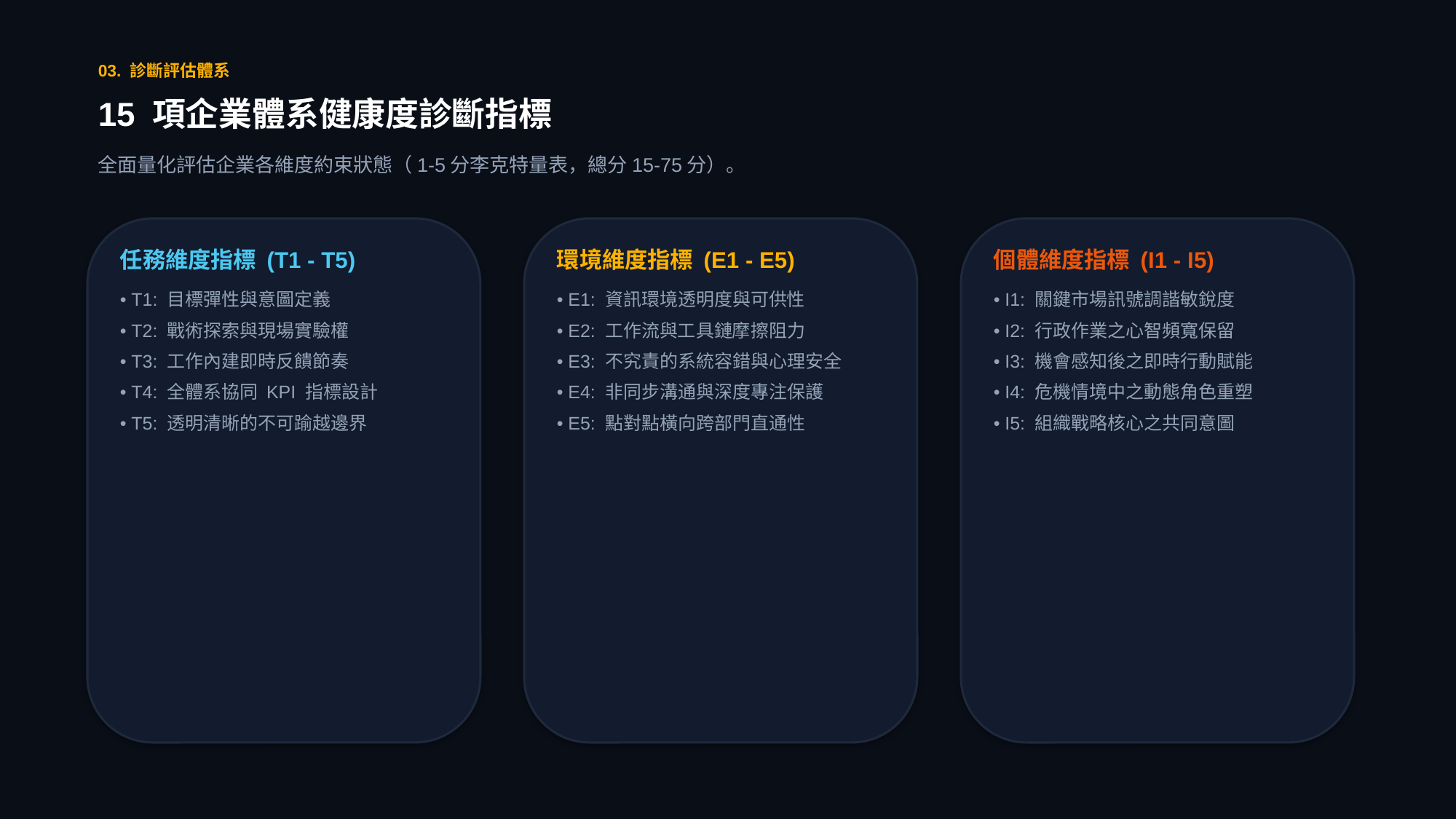

03. 診斷評估體系
15 項企業體系健康度診斷指標
全面量化評估企業各維度約束狀態（1-5分李克特量表，總分15-75分）。

任務維度指標 (T1 - T5)
• T1: 目標彈性與意圖定義
• T2: 戰術探索與現場實驗權
• T3: 工作內建即時反饋節奏
• T4: 全體系協同 KPI 指標設計
• T5: 透明清晰的不可踰越邊界
環境維度指標 (E1 - E5)
• E1: 資訊環境透明度與可供性
• E2: 工作流與工具鏈摩擦阻力
• E3: 不究責的系統容錯與心理安全
• E4: 非同步溝通與深度專注保護
• E5: 點對點橫向跨部門直通性
個體維度指標 (I1 - I5)
• I1: 關鍵市場訊號調諧敏銳度
• I2: 行政作業之心智頻寬保留
• I3: 機會感知後之即時行動賦能
• I4: 危機情境中之動態角色重塑
• I5: 組織戰略核心之共同意圖